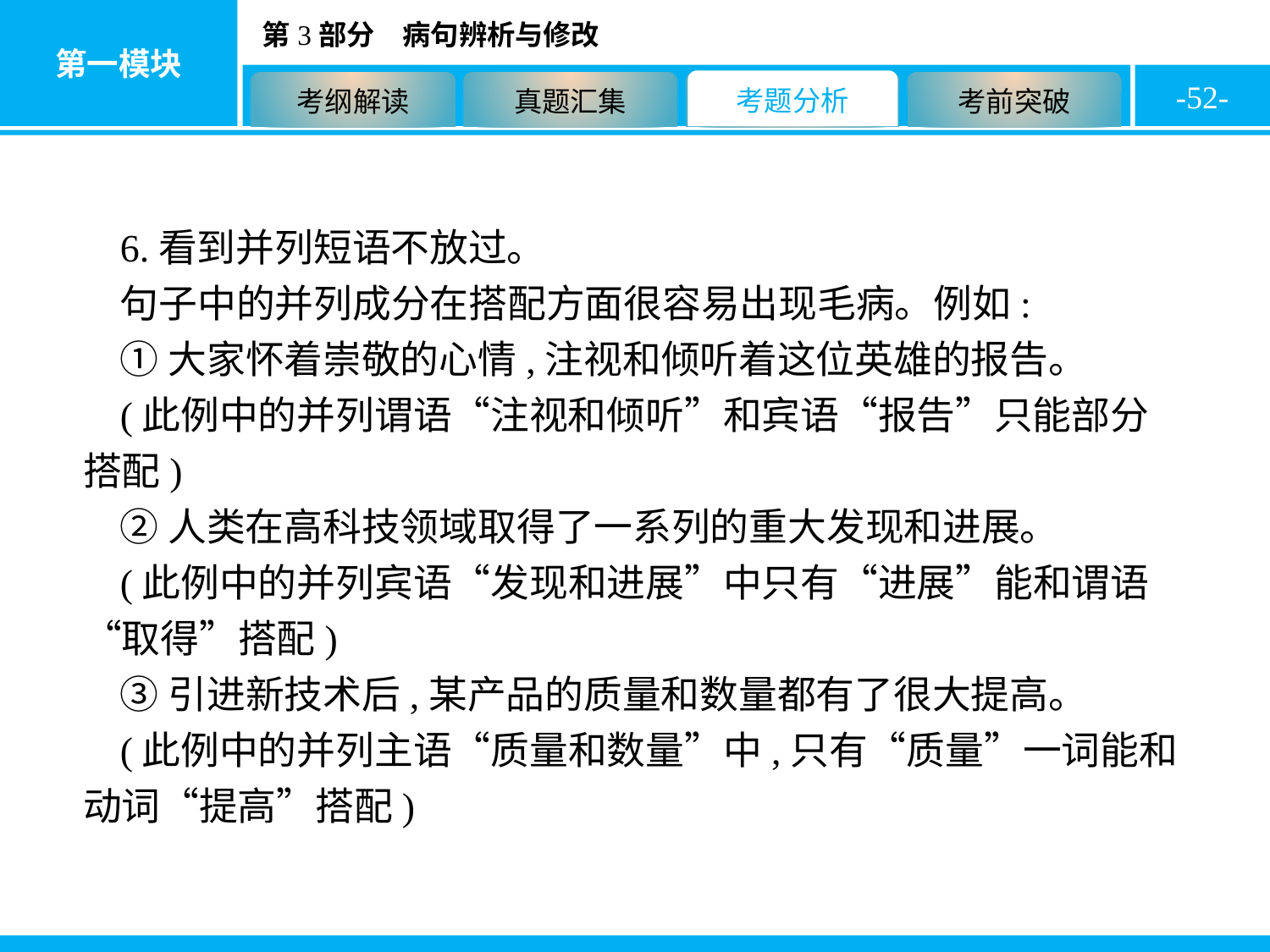

-52-
6.看到并列短语不放过。
句子中的并列成分在搭配方面很容易出现毛病。例如:
①大家怀着崇敬的心情,注视和倾听着这位英雄的报告。
(此例中的并列谓语“注视和倾听”和宾语“报告”只能部分搭配)
②人类在高科技领域取得了一系列的重大发现和进展。
(此例中的并列宾语“发现和进展”中只有“进展”能和谓语“取得”搭配)
③引进新技术后,某产品的质量和数量都有了很大提高。
(此例中的并列主语“质量和数量”中,只有“质量”一词能和动词“提高”搭配)